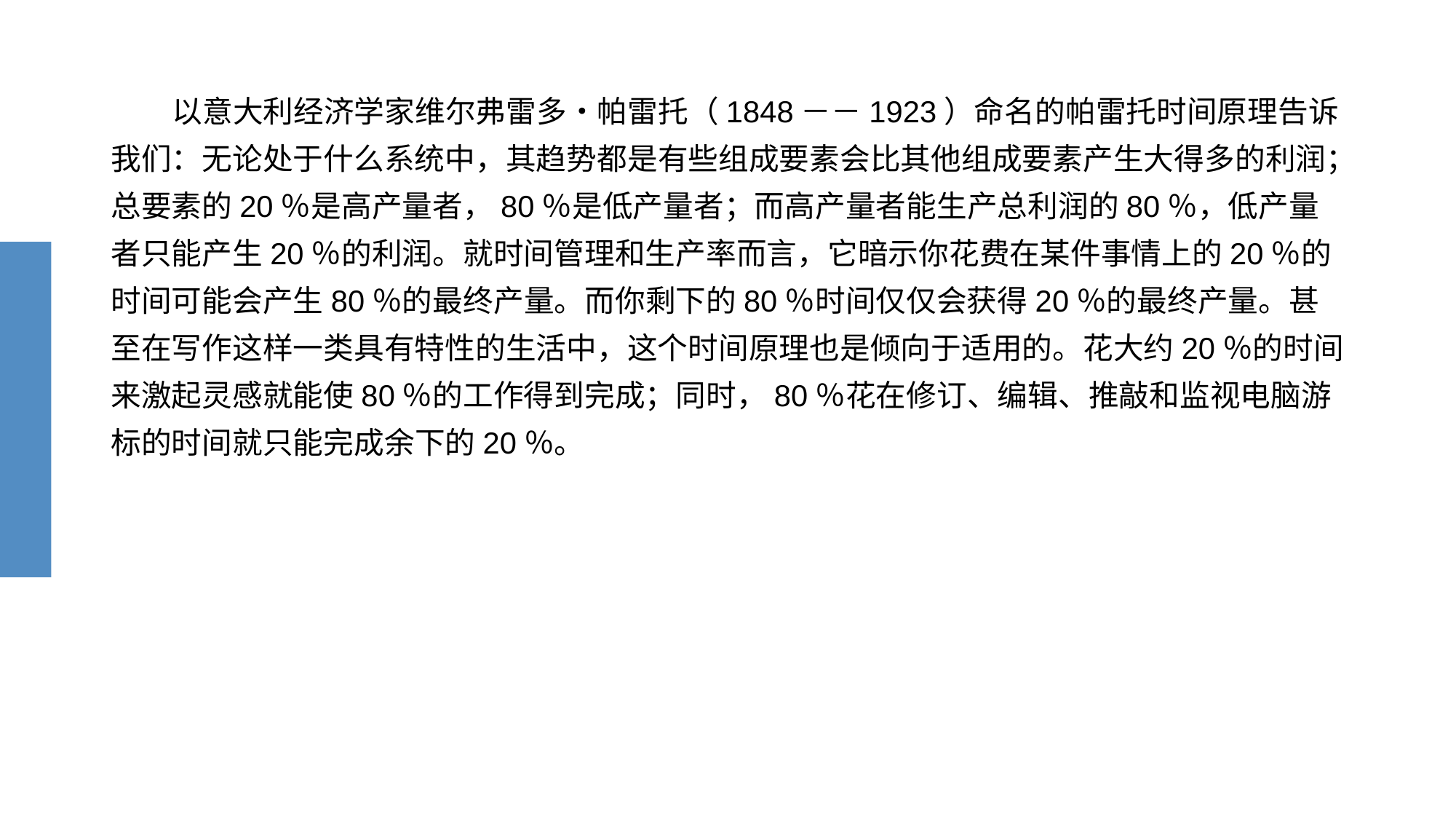

# 以意大利经济学家维尔弗雷多•帕雷托（1848－－1923）命名的帕雷托时间原理告诉我们：无论处于什么系统中，其趋势都是有些组成要素会比其他组成要素产生大得多的利润；总要素的20％是高产量者，80％是低产量者；而高产量者能生产总利润的80％，低产量者只能产生20％的利润。就时间管理和生产率而言，它暗示你花费在某件事情上的20％的时间可能会产生80％的最终产量。而你剩下的80％时间仅仅会获得20％的最终产量。甚至在写作这样一类具有特性的生活中，这个时间原理也是倾向于适用的。花大约20％的时间来激起灵感就能使80％的工作得到完成；同时，80％花在修订、编辑、推敲和监视电脑游标的时间就只能完成余下的20％。